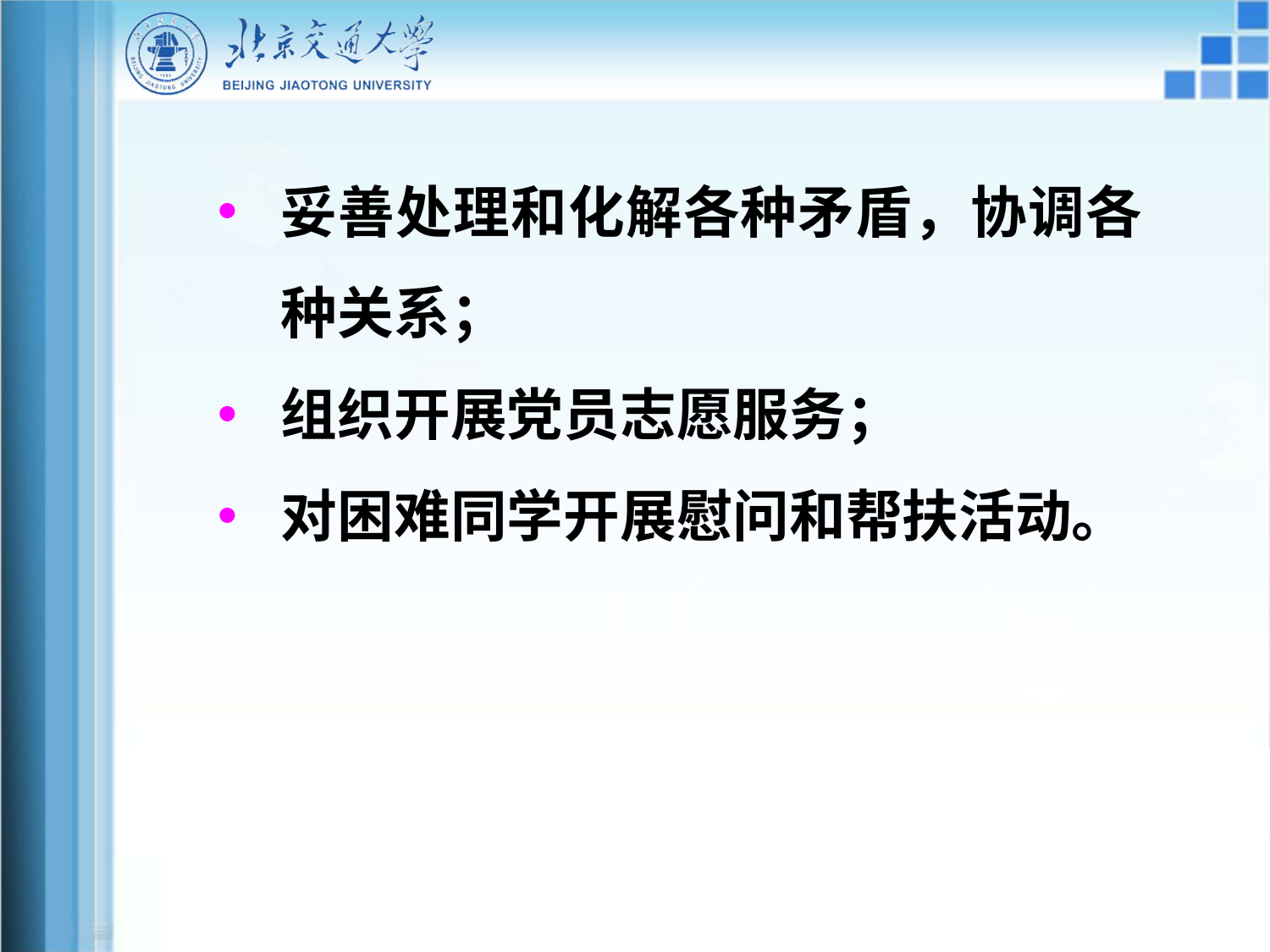

妥善处理和化解各种矛盾，协调各种关系；
组织开展党员志愿服务；
对困难同学开展慰问和帮扶活动。